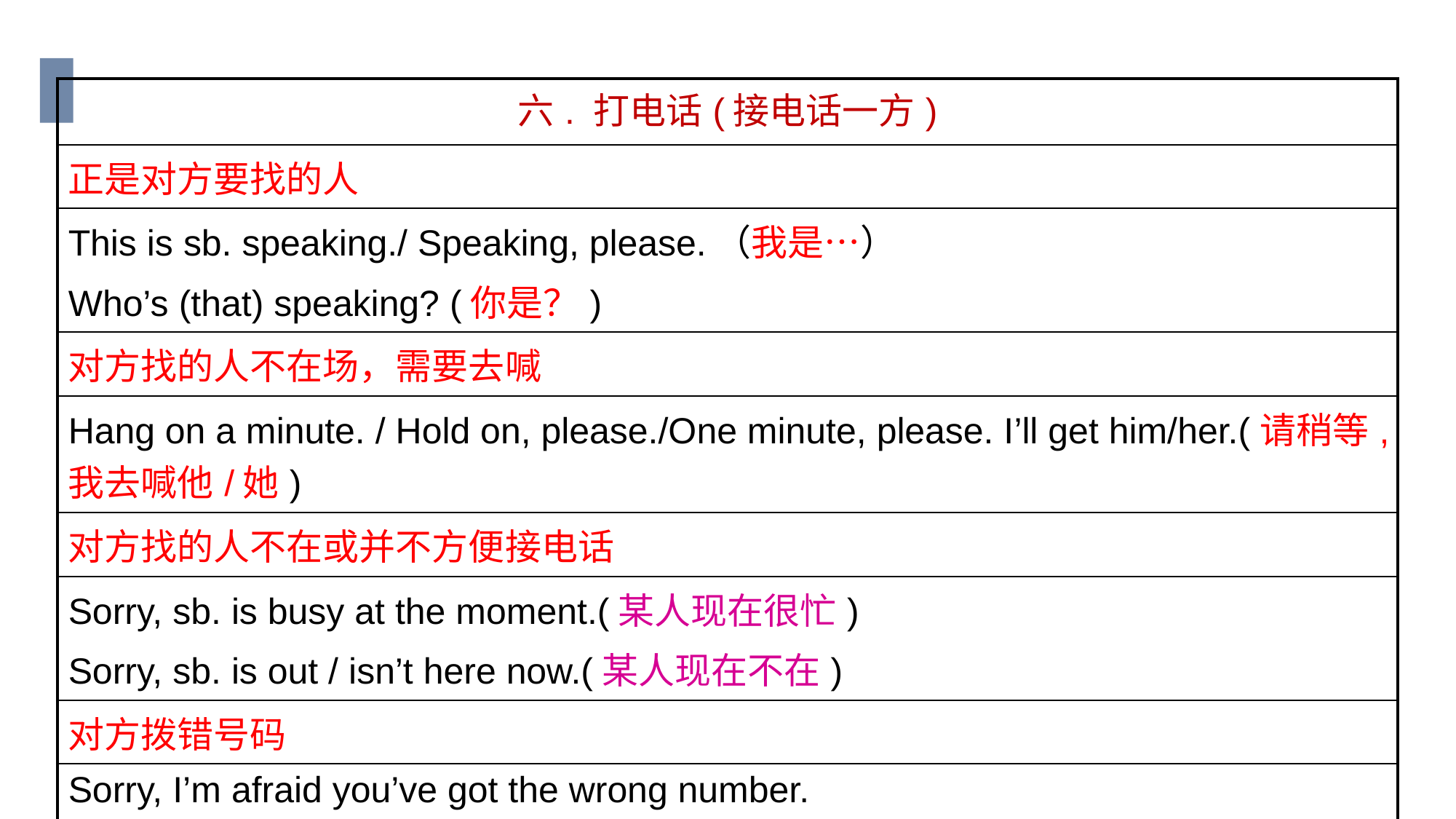

| 六. 打电话(接电话一方) |
| --- |
| 正是对方要找的人 |
| This is sb. speaking./ Speaking, please.（我是…） Who’s (that) speaking? (你是？) |
| 对方找的人不在场，需要去喊 |
| Hang on a minute. / Hold on, please./One minute, please. I’ll get him/her.(请稍等,我去喊他/她) |
| 对方找的人不在或并不方便接电话 |
| Sorry, sb. is busy at the moment.(某人现在很忙) Sorry, sb. is out / isn’t here now.(某人现在不在) |
| 对方拨错号码 |
| Sorry, I’m afraid you’ve got the wrong number. |